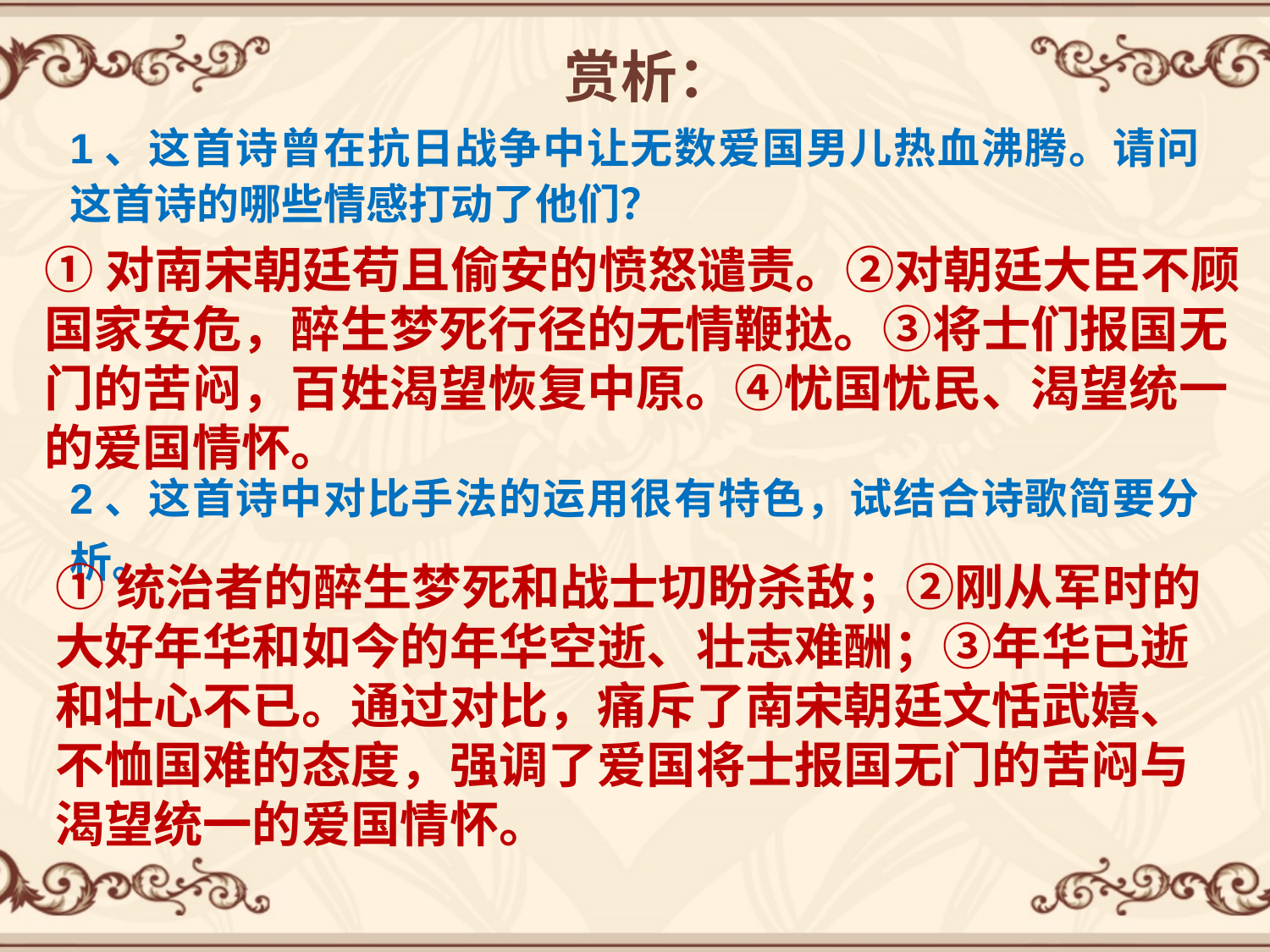

赏析：
1、这首诗曾在抗日战争中让无数爱国男儿热血沸腾。请问这首诗的哪些情感打动了他们？

2、这首诗中对比手法的运用很有特色，试结合诗歌简要分析。
①对南宋朝廷苟且偷安的愤怒谴责。②对朝廷大臣不顾国家安危，醉生梦死行径的无情鞭挞。③将士们报国无门的苦闷，百姓渴望恢复中原。④忧国忧民、渴望统一的爱国情怀。
①统治者的醉生梦死和战士切盼杀敌；②刚从军时的大好年华和如今的年华空逝、壮志难酬；③年华已逝和壮心不已。通过对比，痛斥了南宋朝廷文恬武嬉、不恤国难的态度，强调了爱国将士报国无门的苦闷与渴望统一的爱国情怀。